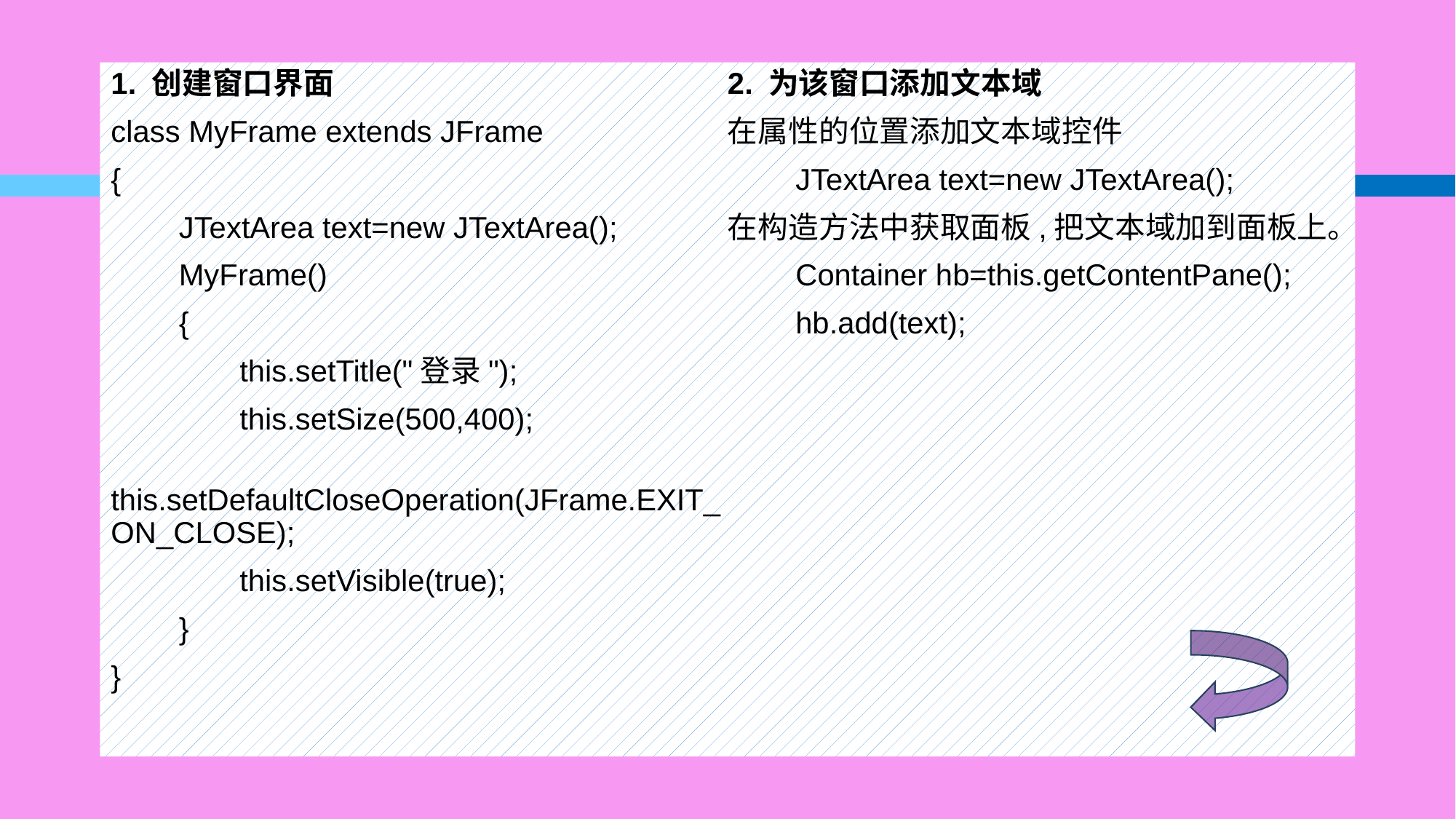

1. 创建窗口界面
class MyFrame extends JFrame
{
　　JTextArea text=new JTextArea();
　　MyFrame()
　　{
　　　　this.setTitle("登录");
　　　　this.setSize(500,400);
　　　　this.setDefaultCloseOperation(JFrame.EXIT_ON_CLOSE);
　　　　this.setVisible(true);
　　}
}

2. 为该窗口添加文本域
在属性的位置添加文本域控件
　　JTextArea text=new JTextArea();
在构造方法中获取面板,把文本域加到面板上。
　　Container hb=this.getContentPane();
　　hb.add(text);